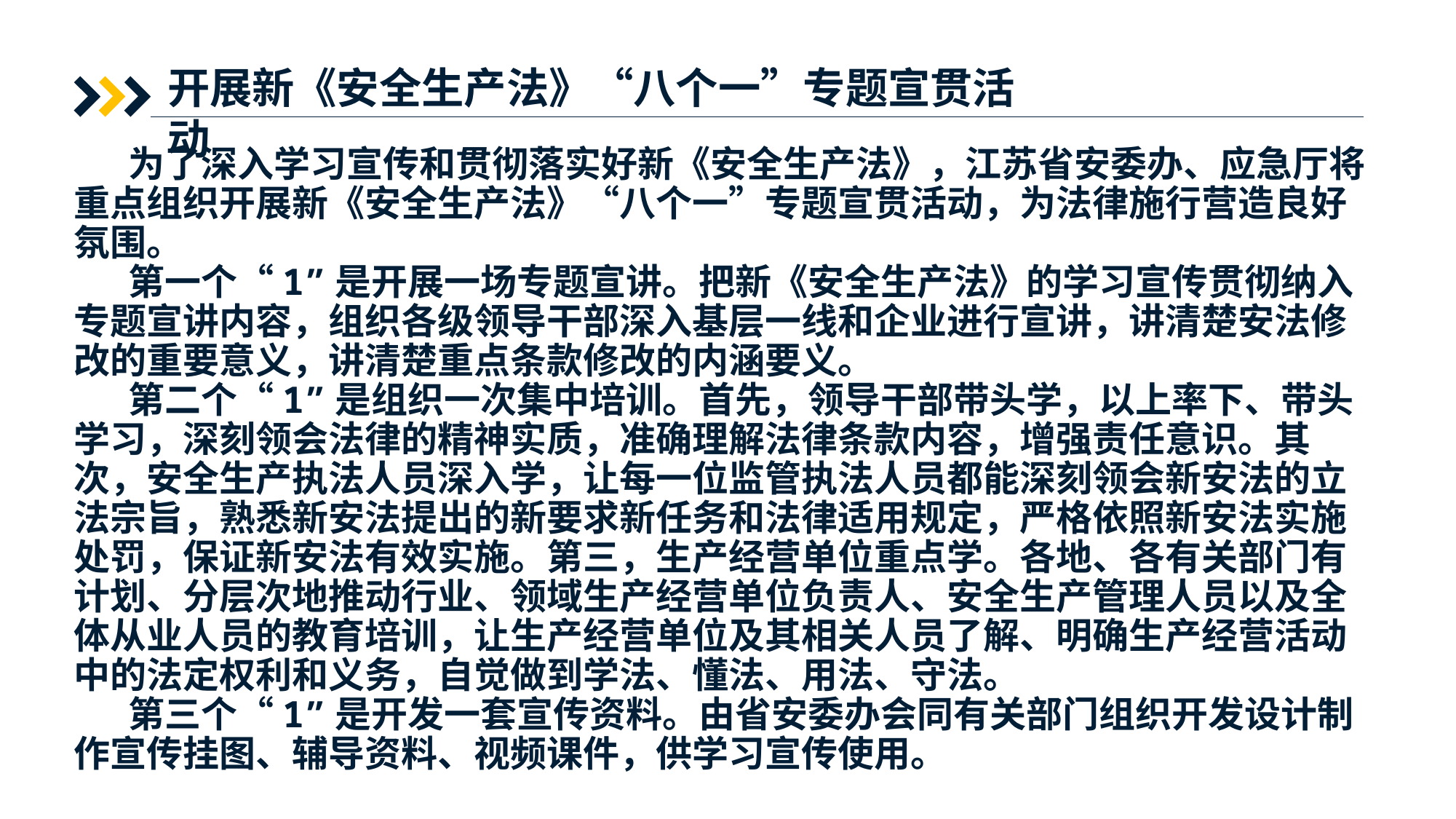

开展新《安全生产法》“八个一”专题宣贯活动

为了深入学习宣传和贯彻落实好新《安全生产法》，江苏省安委办、应急厅将重点组织开展新《安全生产法》“八个一”专题宣贯活动，为法律施行营造良好氛围。
第一个“1”是开展一场专题宣讲。把新《安全生产法》的学习宣传贯彻纳入专题宣讲内容，组织各级领导干部深入基层一线和企业进行宣讲，讲清楚安法修改的重要意义，讲清楚重点条款修改的内涵要义。
第二个“1”是组织一次集中培训。首先，领导干部带头学，以上率下、带头学习，深刻领会法律的精神实质，准确理解法律条款内容，增强责任意识。其次，安全生产执法人员深入学，让每一位监管执法人员都能深刻领会新安法的立法宗旨，熟悉新安法提出的新要求新任务和法律适用规定，严格依照新安法实施处罚，保证新安法有效实施。第三，生产经营单位重点学。各地、各有关部门有计划、分层次地推动行业、领域生产经营单位负责人、安全生产管理人员以及全体从业人员的教育培训，让生产经营单位及其相关人员了解、明确生产经营活动中的法定权利和义务，自觉做到学法、懂法、用法、守法。
第三个“1”是开发一套宣传资料。由省安委办会同有关部门组织开发设计制作宣传挂图、辅导资料、视频课件，供学习宣传使用。